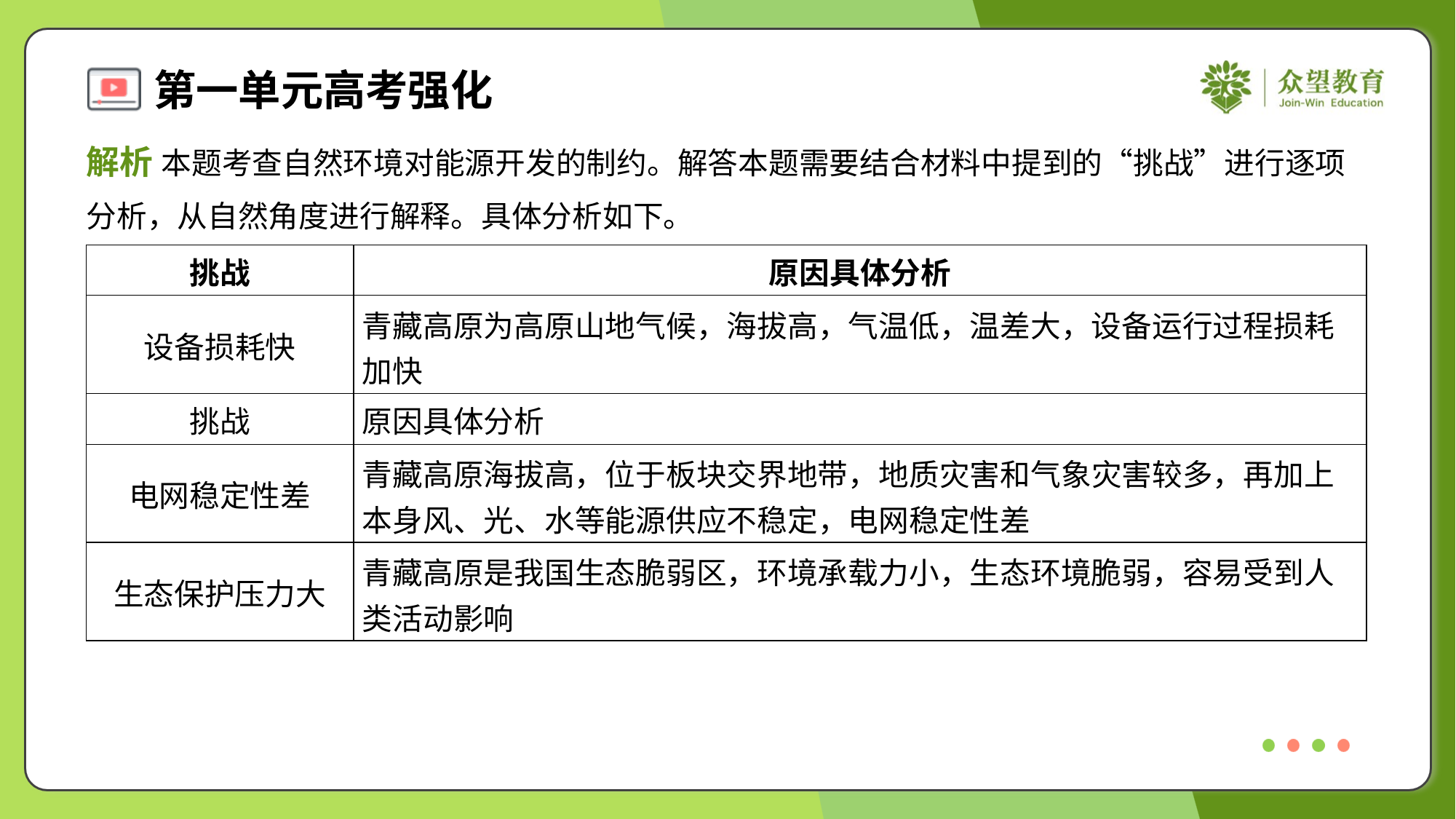

解析 本题考查自然环境对能源开发的制约。解答本题需要结合材料中提到的“挑战”进行逐项
分析，从自然角度进行解释。具体分析如下。
| 挑战 | 原因具体分析 |
| --- | --- |
| 设备损耗快 | 青藏高原为高原山地气候，海拔高，气温低，温差大，设备运行过程损耗 加快 |
| 挑战 | 原因具体分析 |
| 电网稳定性差 | 青藏高原海拔高，位于板块交界地带，地质灾害和气象灾害较多，再加上 本身风、光、水等能源供应不稳定，电网稳定性差 |
| 生态保护压力大 | 青藏高原是我国生态脆弱区，环境承载力小，生态环境脆弱，容易受到人 类活动影响 |